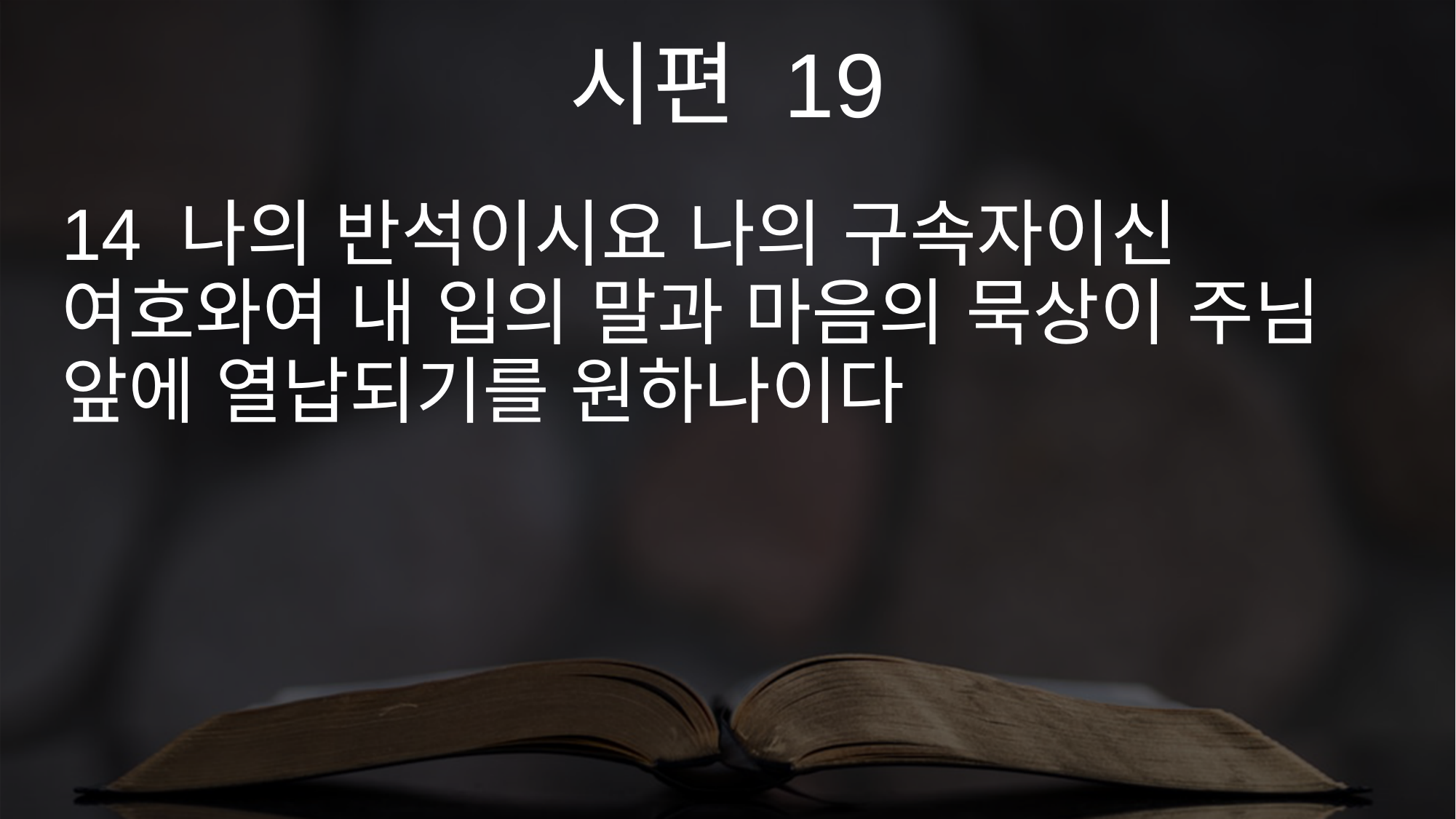

시편 19
14 나의 반석이시요 나의 구속자이신 여호와여 내 입의 말과 마음의 묵상이 주님 앞에 열납되기를 원하나이다